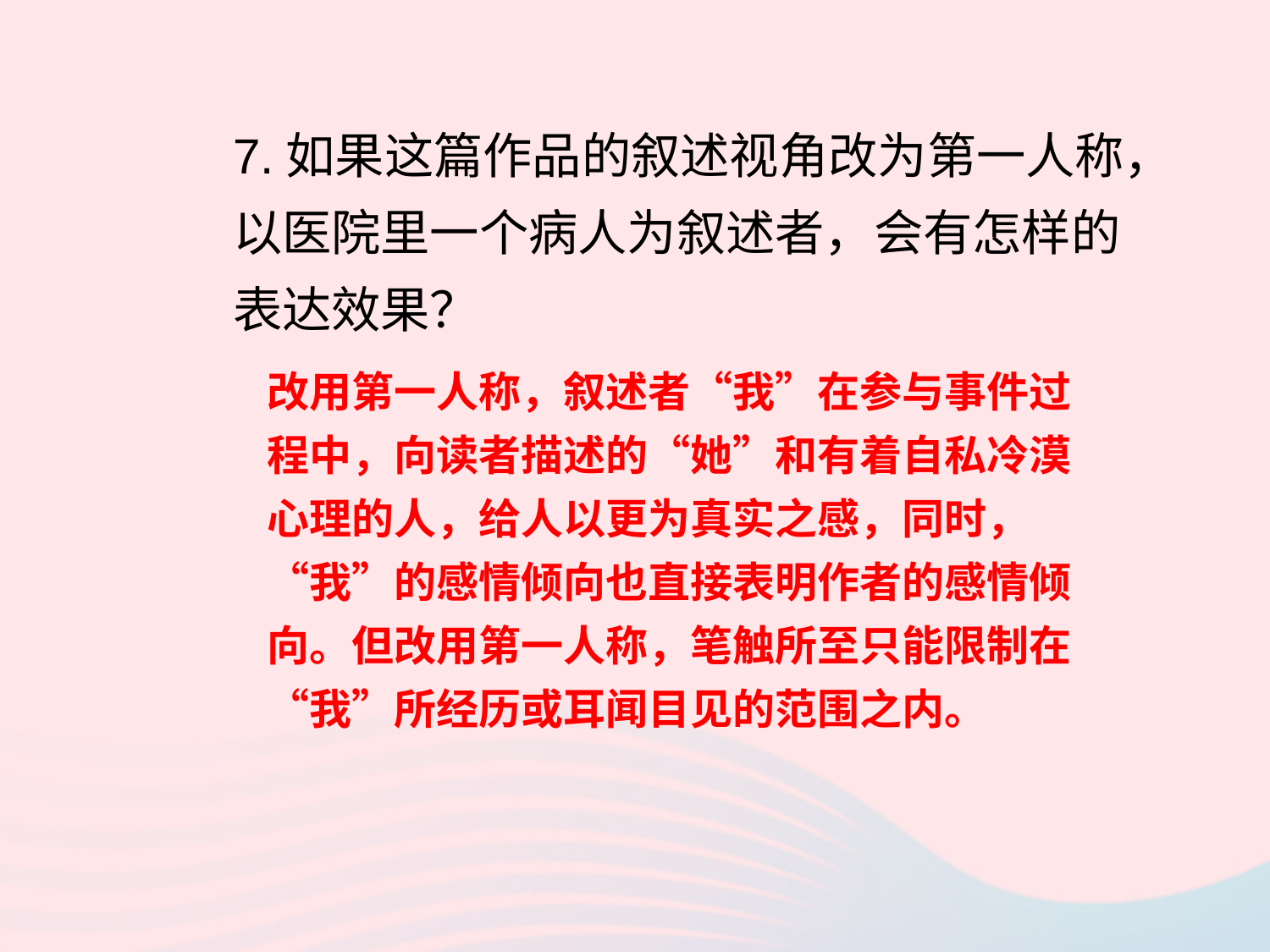

7.如果这篇作品的叙述视角改为第一人称，以医院里一个病人为叙述者，会有怎样的表达效果？
改用第一人称，叙述者“我”在参与事件过程中，向读者描述的“她”和有着自私冷漠心理的人，给人以更为真实之感，同时，“我”的感情倾向也直接表明作者的感情倾向。但改用第一人称，笔触所至只能限制在“我”所经历或耳闻目见的范围之内。